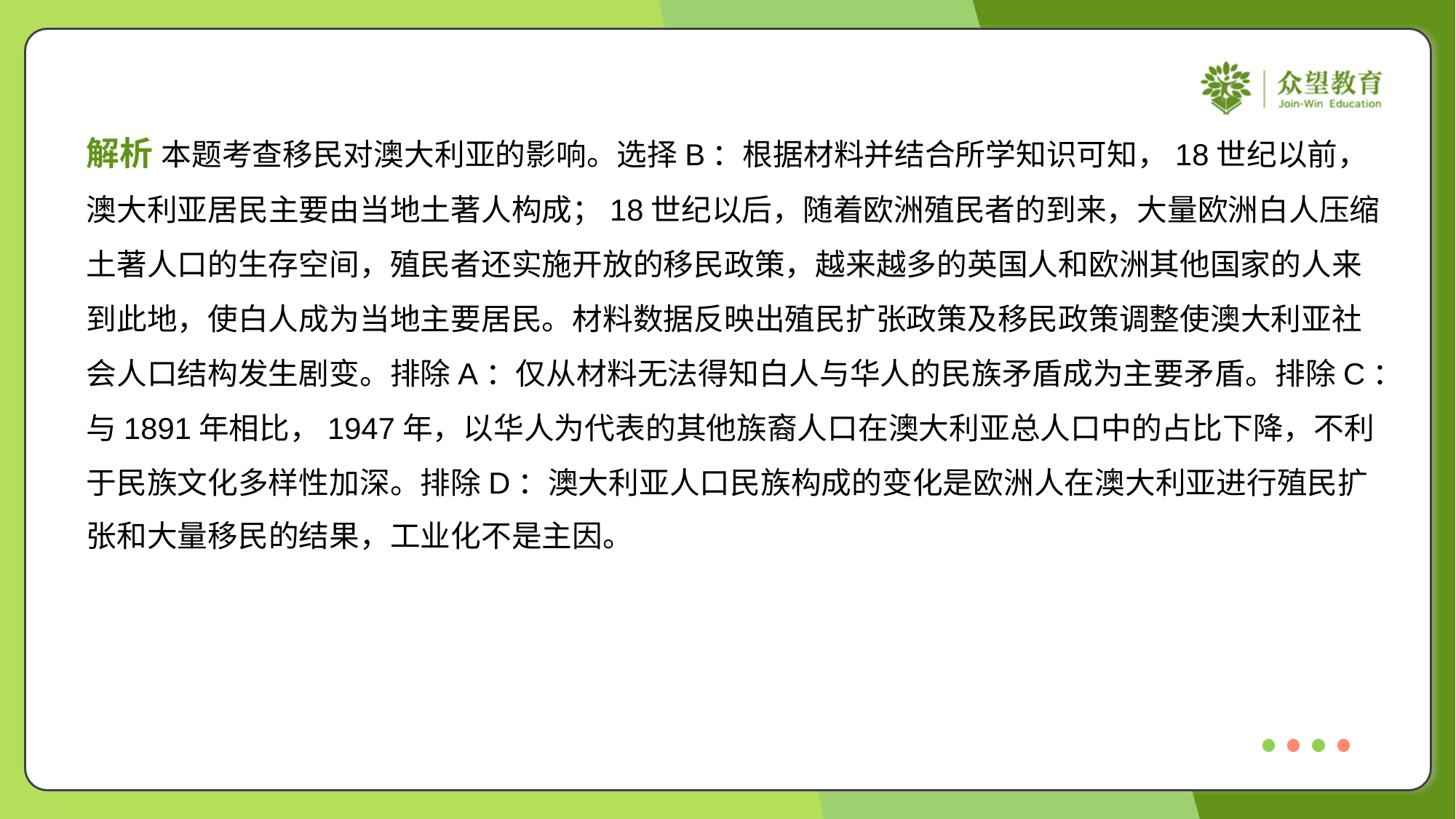

解析 本题考查移民对澳大利亚的影响。选择B：根据材料并结合所学知识可知，18世纪以前，
澳大利亚居民主要由当地土著人构成；18世纪以后，随着欧洲殖民者的到来，大量欧洲白人压缩
土著人口的生存空间，殖民者还实施开放的移民政策，越来越多的英国人和欧洲其他国家的人来
到此地，使白人成为当地主要居民。材料数据反映出殖民扩张政策及移民政策调整使澳大利亚社
会人口结构发生剧变。排除A：仅从材料无法得知白人与华人的民族矛盾成为主要矛盾。排除C：
与1891年相比，1947年，以华人为代表的其他族裔人口在澳大利亚总人口中的占比下降，不利
于民族文化多样性加深。排除D：澳大利亚人口民族构成的变化是欧洲人在澳大利亚进行殖民扩
张和大量移民的结果，工业化不是主因。